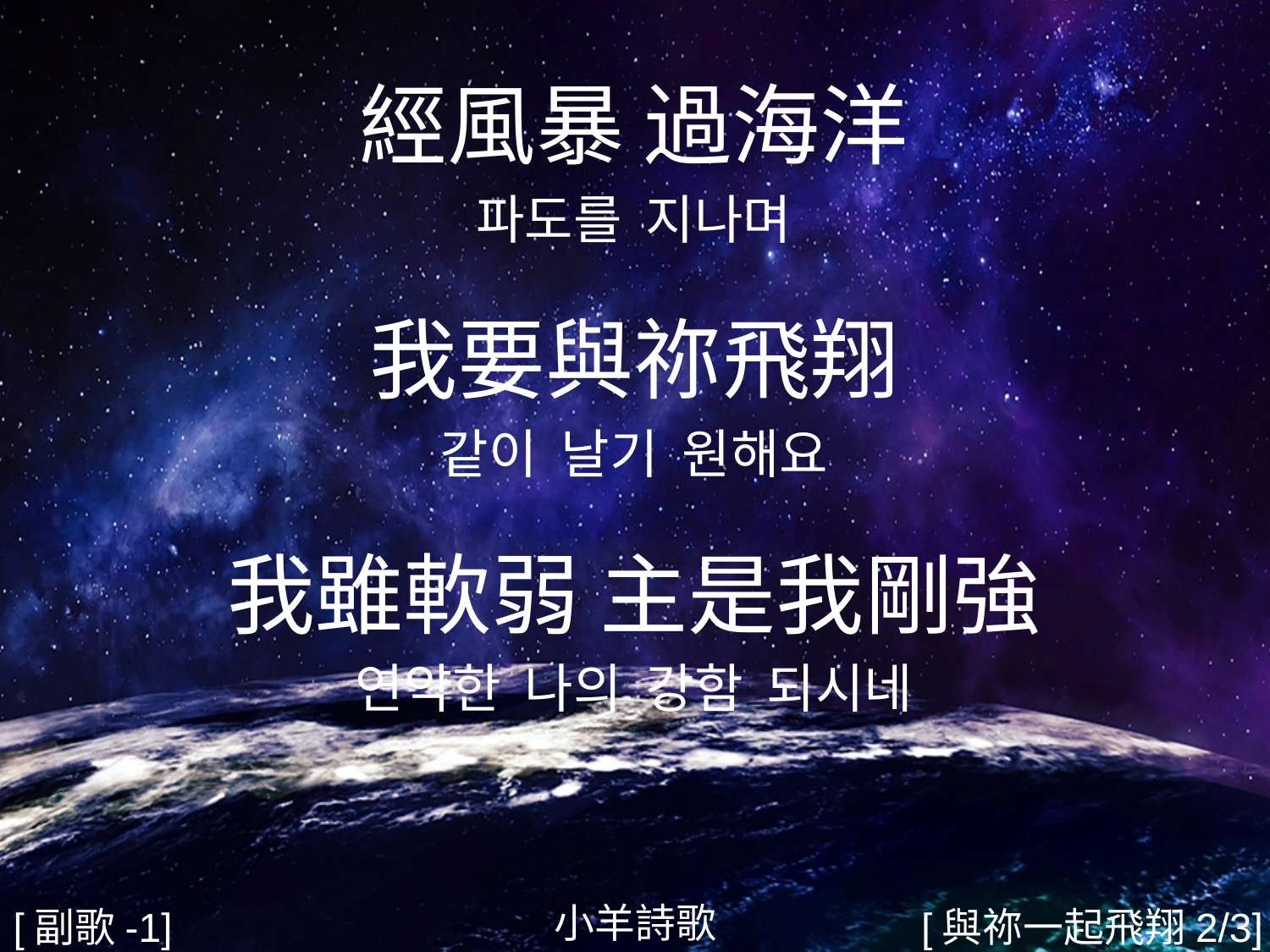

經風暴 過海洋
파도를  지나며

我要與祢飛翔
같이  날기  원해요

我雖軟弱 主是我剛強
연약한  나의  강함  되시네
#

小羊詩歌
[副歌-1]
[與祢一起飛翔2/3]